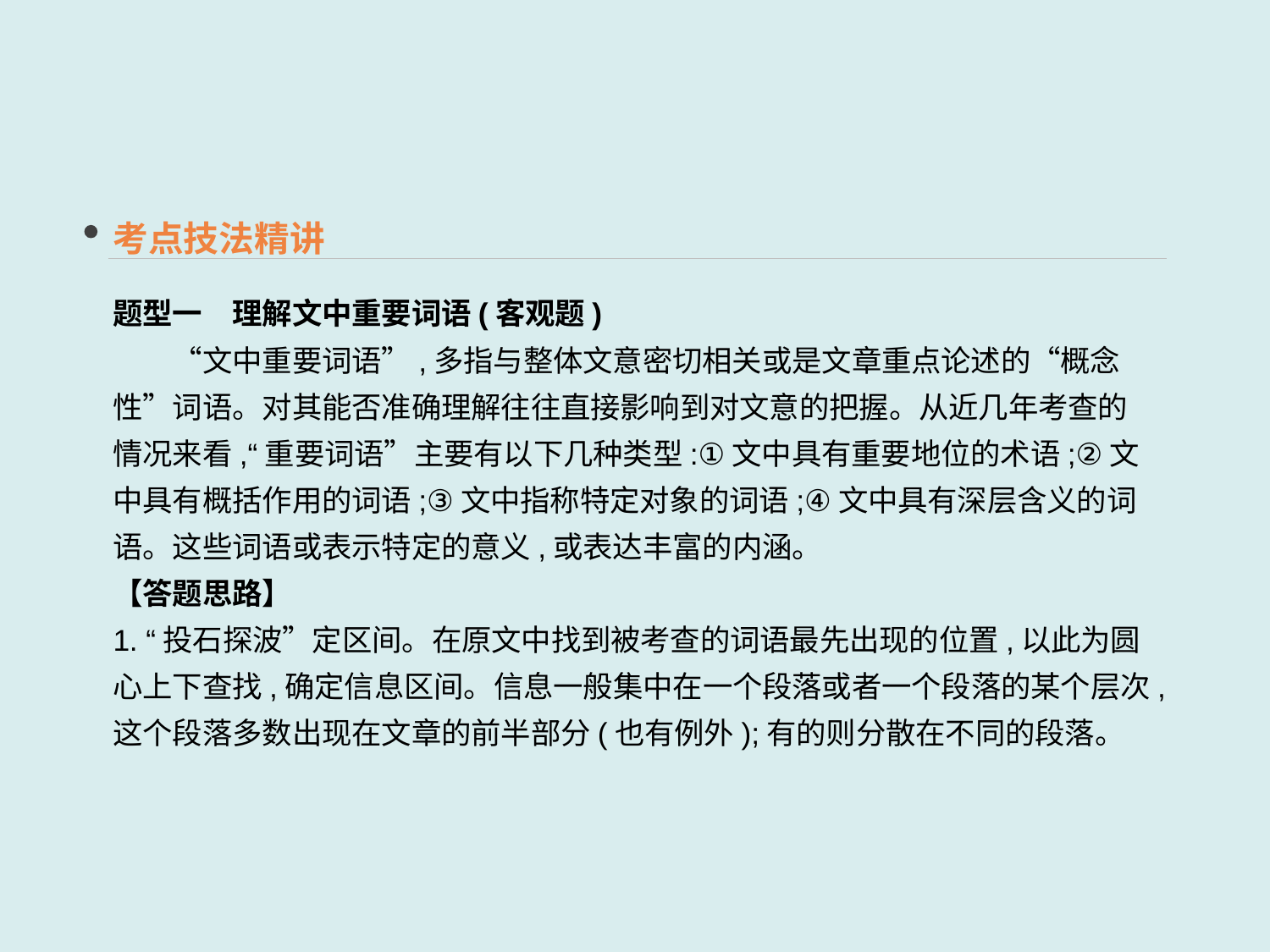

考点技法精讲

题型一　理解文中重要词语(客观题)
　　“文中重要词语”,多指与整体文意密切相关或是文章重点论述的“概念性”词语。对其能否准确理解往往直接影响到对文意的把握。从近几年考查的情况来看,“重要词语”主要有以下几种类型:①文中具有重要地位的术语;②文中具有概括作用的词语;③文中指称特定对象的词语;④文中具有深层含义的词语。这些词语或表示特定的意义,或表达丰富的内涵。
【答题思路】
1. “投石探波”定区间。在原文中找到被考查的词语最先出现的位置,以此为圆心上下查找,确定信息区间。信息一般集中在一个段落或者一个段落的某个层次,这个段落多数出现在文章的前半部分(也有例外);有的则分散在不同的段落。